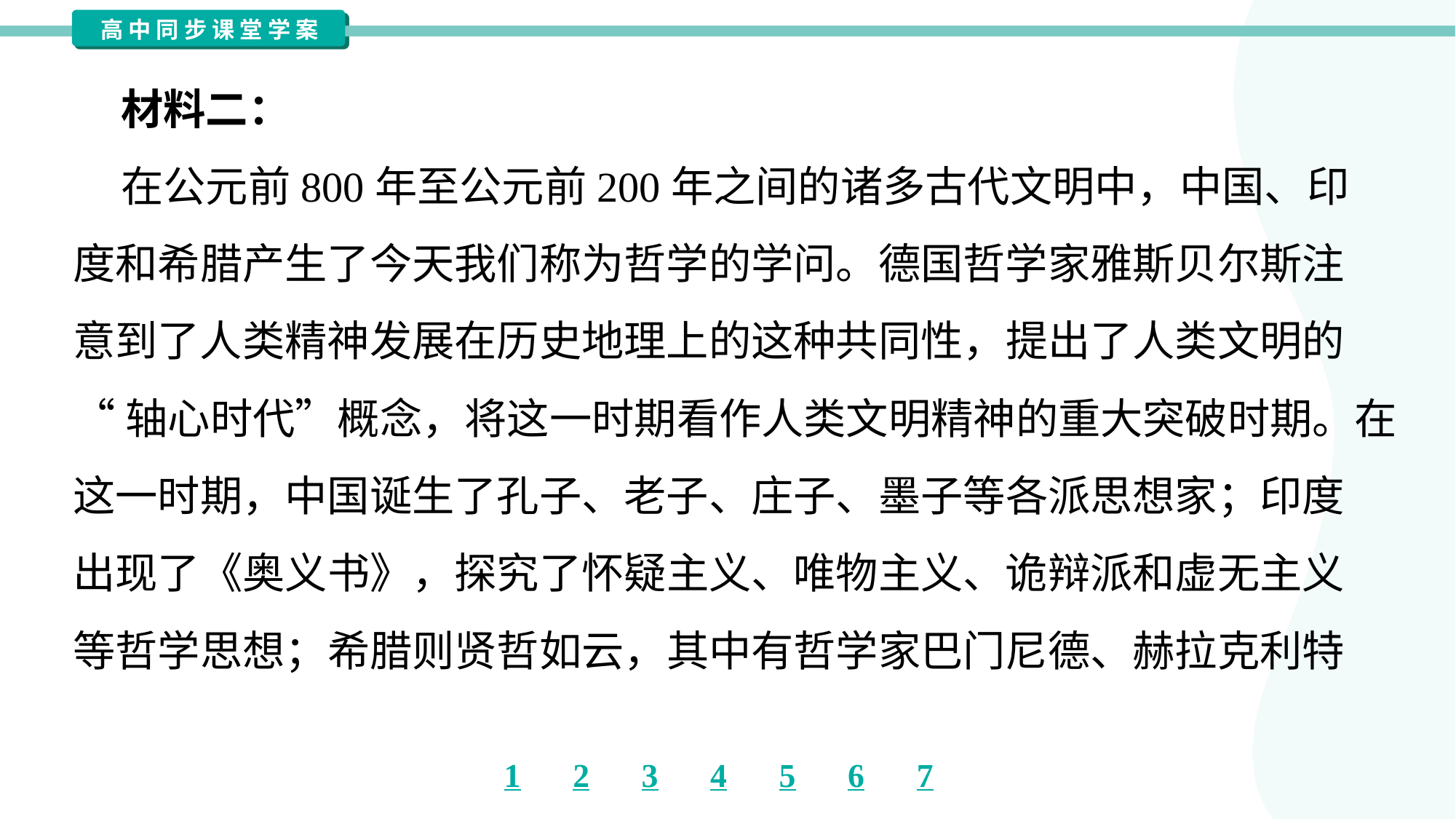

材料二：
    在公元前800年至公元前200年之间的诸多古代文明中，中国、印
度和希腊产生了今天我们称为哲学的学问。德国哲学家雅斯贝尔斯注
意到了人类精神发展在历史地理上的这种共同性，提出了人类文明的
“轴心时代”概念，将这一时期看作人类文明精神的重大突破时期。在
这一时期，中国诞生了孔子、老子、庄子、墨子等各派思想家；印度
出现了《奥义书》，探究了怀疑主义、唯物主义、诡辩派和虚无主义
等哲学思想；希腊则贤哲如云，其中有哲学家巴门尼德、赫拉克利特